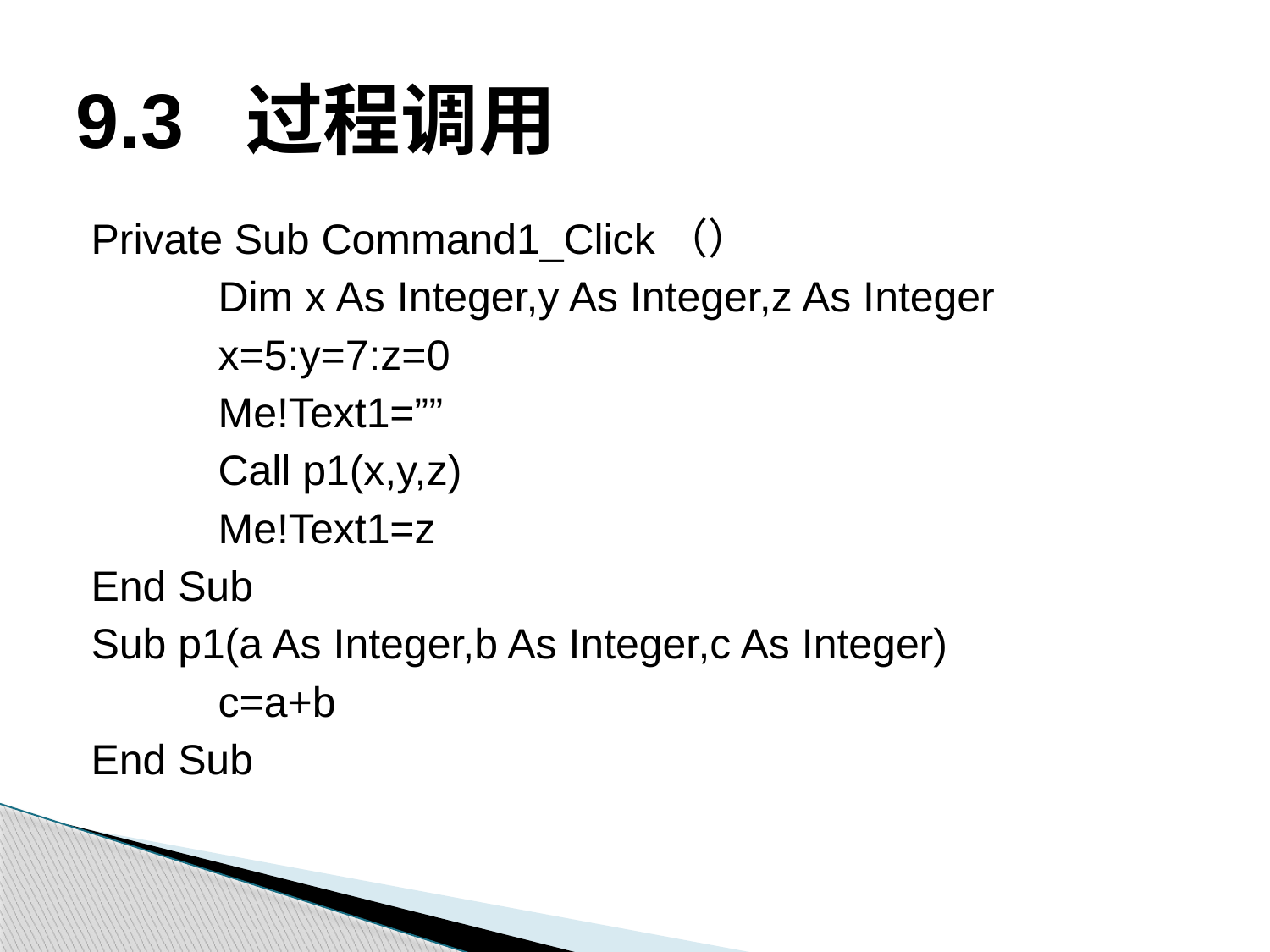

# 9.3  过程调用
Private Sub Command1_Click（）
	Dim x As Integer,y As Integer,z As Integer
	x=5:y=7:z=0
	Me!Text1=””
	Call p1(x,y,z)
	Me!Text1=z
End Sub
Sub p1(a As Integer,b As Integer,c As Integer)
	c=a+b
End Sub